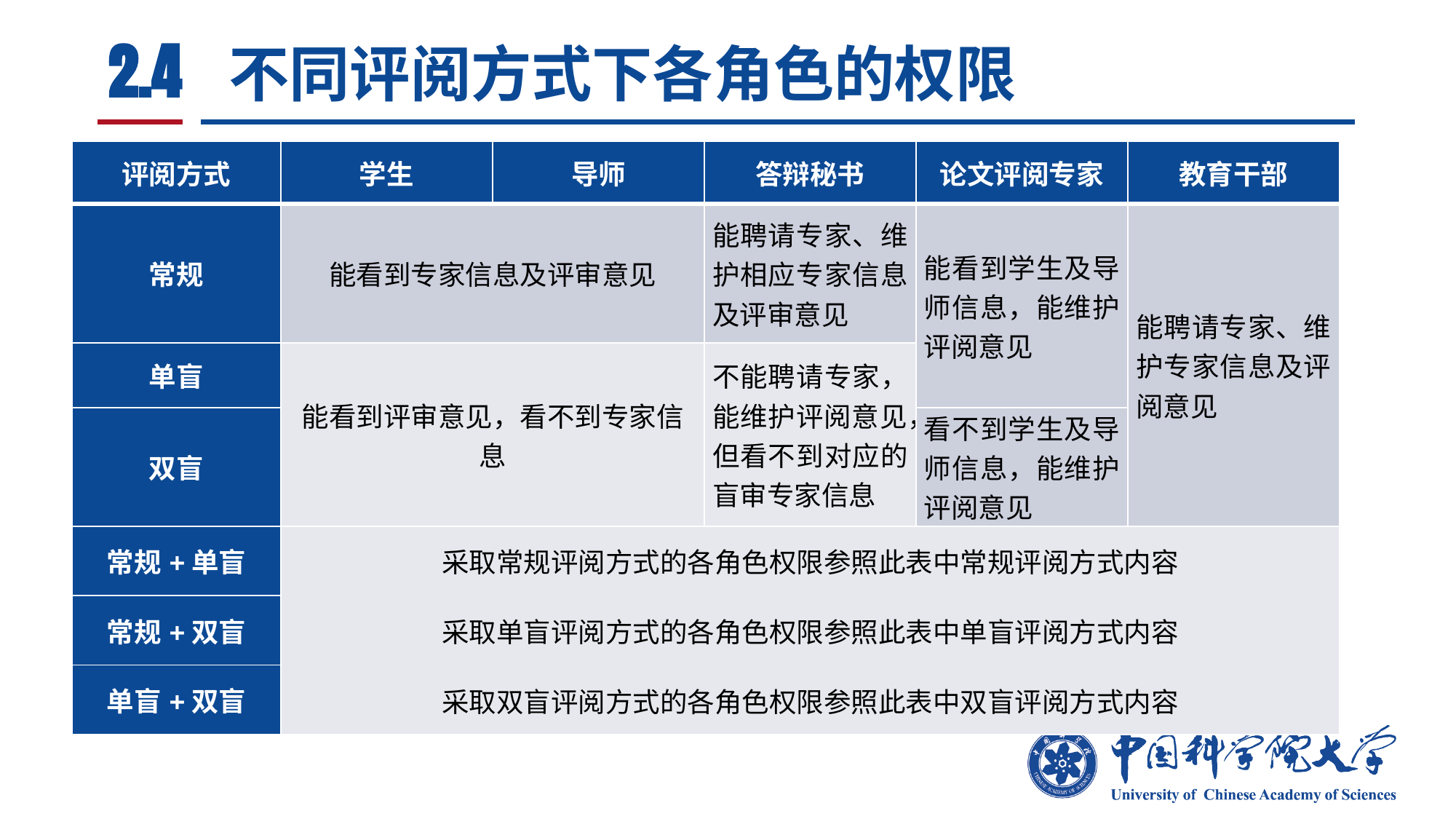

# 2.4  不同评阅方式下各角色的权限
| 评阅方式 | 学生 | 导师 | 答辩秘书 | 论文评阅专家 | 教育干部 |
| --- | --- | --- | --- | --- | --- |
| 常规 | 能看到专家信息及评审意见 |  | 能聘请专家、维护相应专家信息及评审意见 | 能看到学生及导师信息，能维护评阅意见 | 能聘请专家、维护专家信息及评阅意见 |
| 单盲 | 能看到评审意见，看不到专家信息 |  | 不能聘请专家，能维护评阅意见，但看不到对应的盲审专家信息 |  |  |
| 双盲 |  |  |  | 看不到学生及导师信息，能维护评阅意见 |  |
| 常规+单盲 | 采取常规评阅方式的各角色权限参照此表中常规评阅方式内容 采取单盲评阅方式的各角色权限参照此表中单盲评阅方式内容 采取双盲评阅方式的各角色权限参照此表中双盲评阅方式内容 |  |  |  |  |
| 常规+双盲 |  |  |  |  |  |
| 单盲+双盲 |  |  |  |  |  |